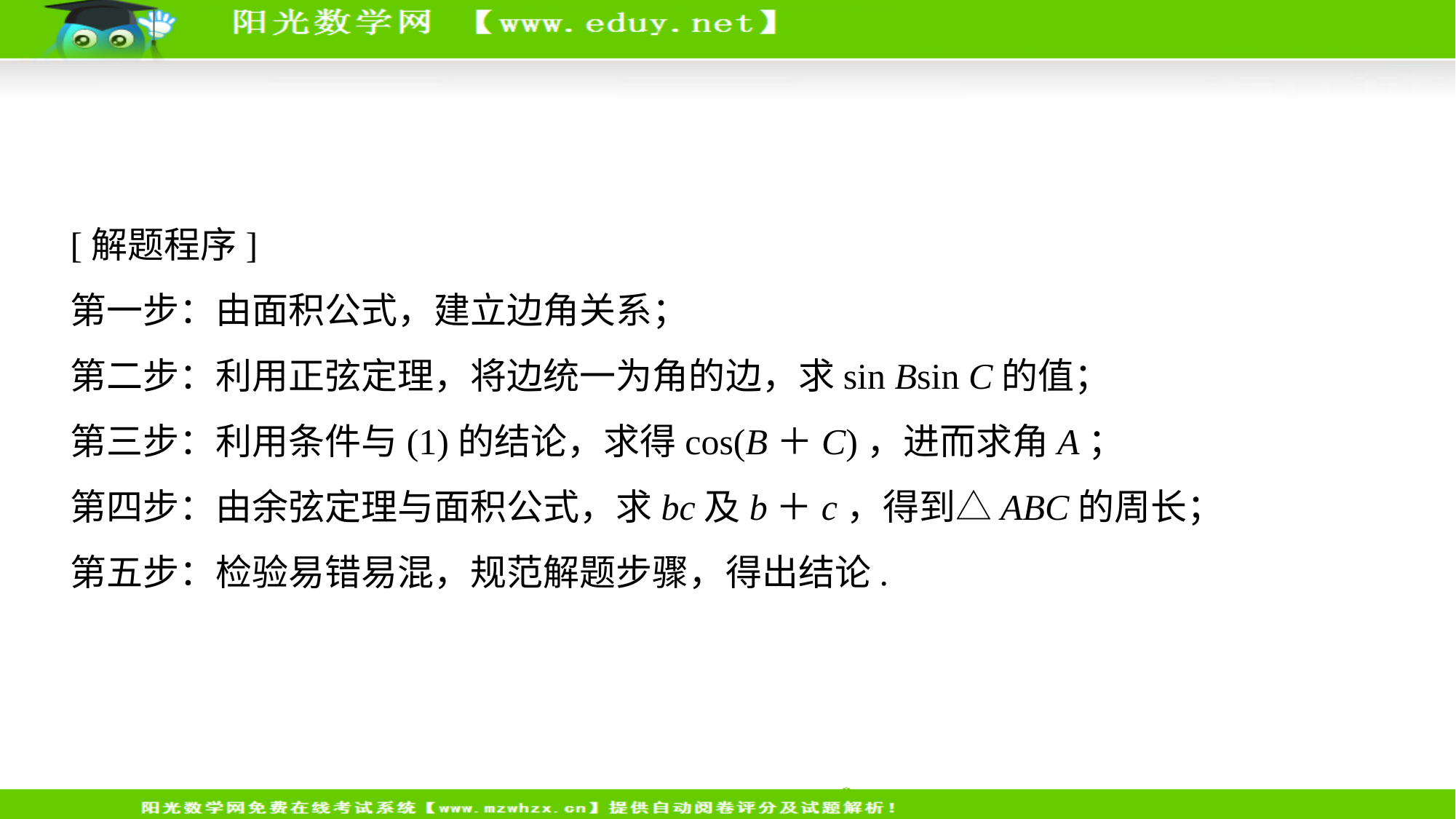

[解题程序]
第一步：由面积公式，建立边角关系；
第二步：利用正弦定理，将边统一为角的边，求sin Bsin C的值；
第三步：利用条件与(1)的结论，求得cos(B＋C)，进而求角A；
第四步：由余弦定理与面积公式，求bc及b＋c，得到△ABC的周长；
第五步：检验易错易混，规范解题步骤，得出结论.